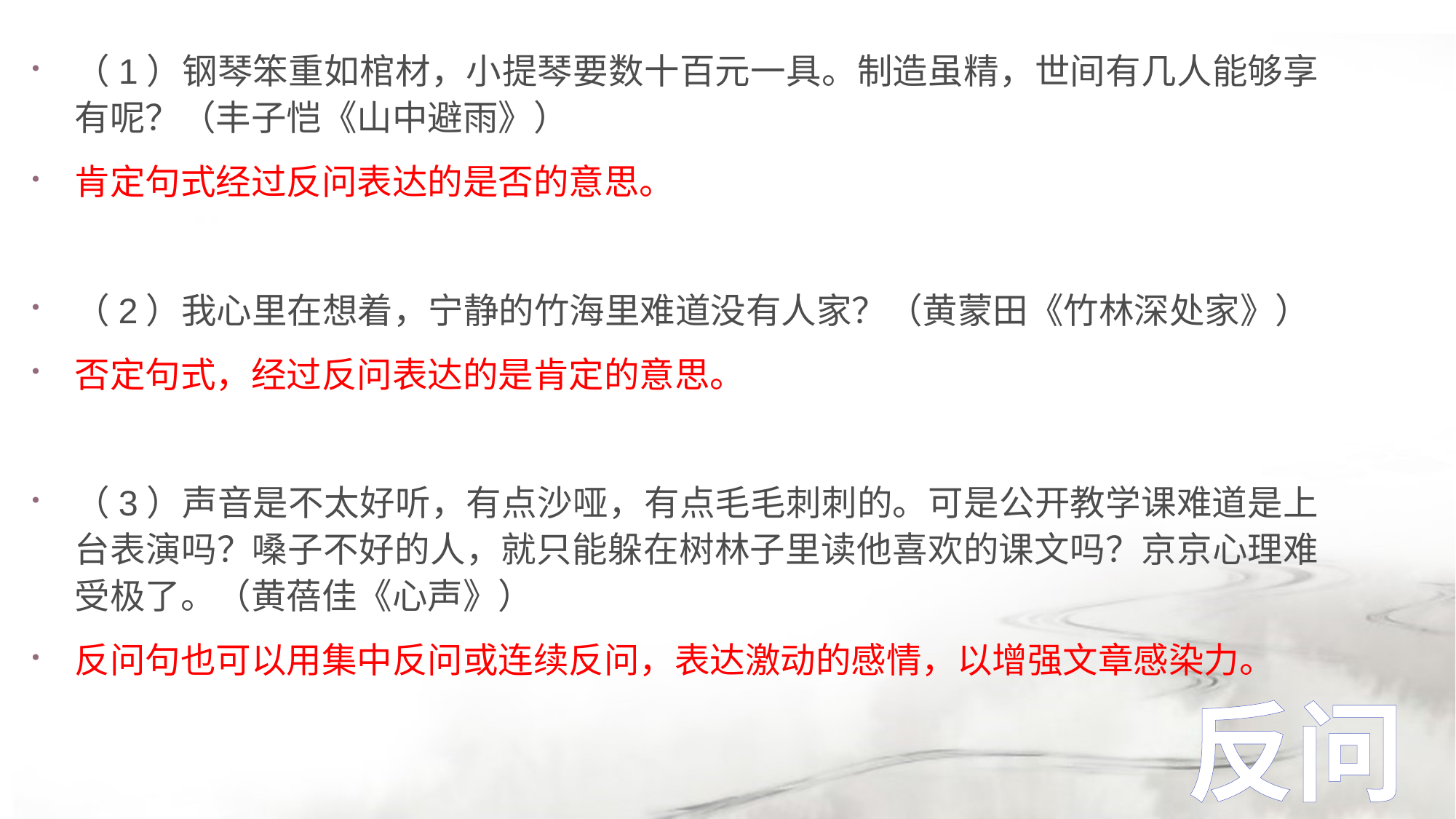

（1）钢琴笨重如棺材，小提琴要数十百元一具。制造虽精，世间有几人能够享有呢？（丰子恺《山中避雨》）
肯定句式经过反问表达的是否的意思。

（2）我心里在想着，宁静的竹海里难道没有人家？（黄蒙田《竹林深处家》）
否定句式，经过反问表达的是肯定的意思。

（3）声音是不太好听，有点沙哑，有点毛毛刺刺的。可是公开教学课难道是上台表演吗？嗓子不好的人，就只能躲在树林子里读他喜欢的课文吗？京京心理难受极了。（黄蓓佳《心声》）
反问句也可以用集中反问或连续反问，表达激动的感情，以增强文章感染力。
反问